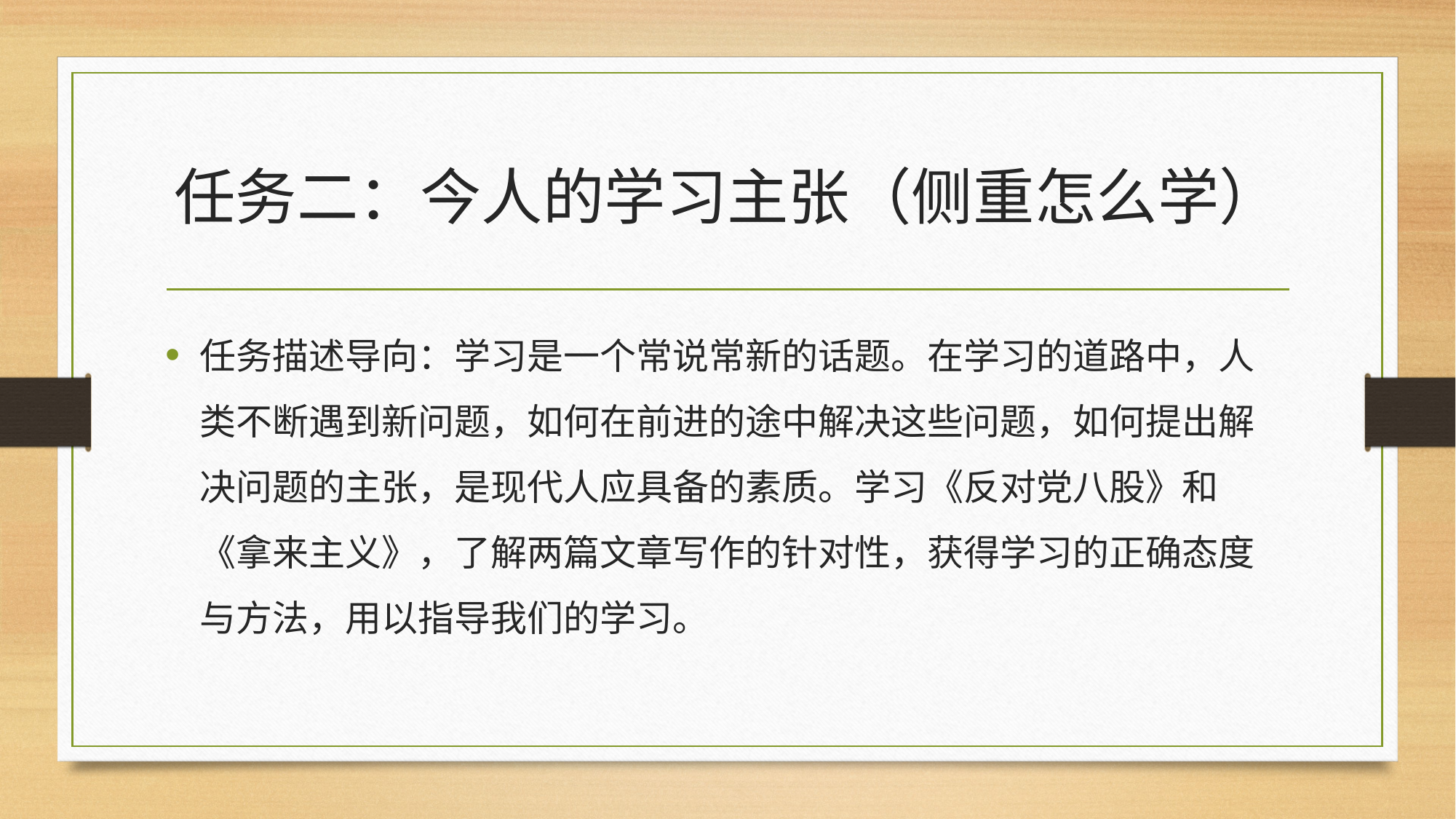

# 任务二：今人的学习主张（侧重怎么学）
任务描述导向：学习是一个常说常新的话题。在学习的道路中，人类不断遇到新问题，如何在前进的途中解决这些问题，如何提出解决问题的主张，是现代人应具备的素质。学习《反对党八股》和《拿来主义》，了解两篇文章写作的针对性，获得学习的正确态度与方法，用以指导我们的学习。